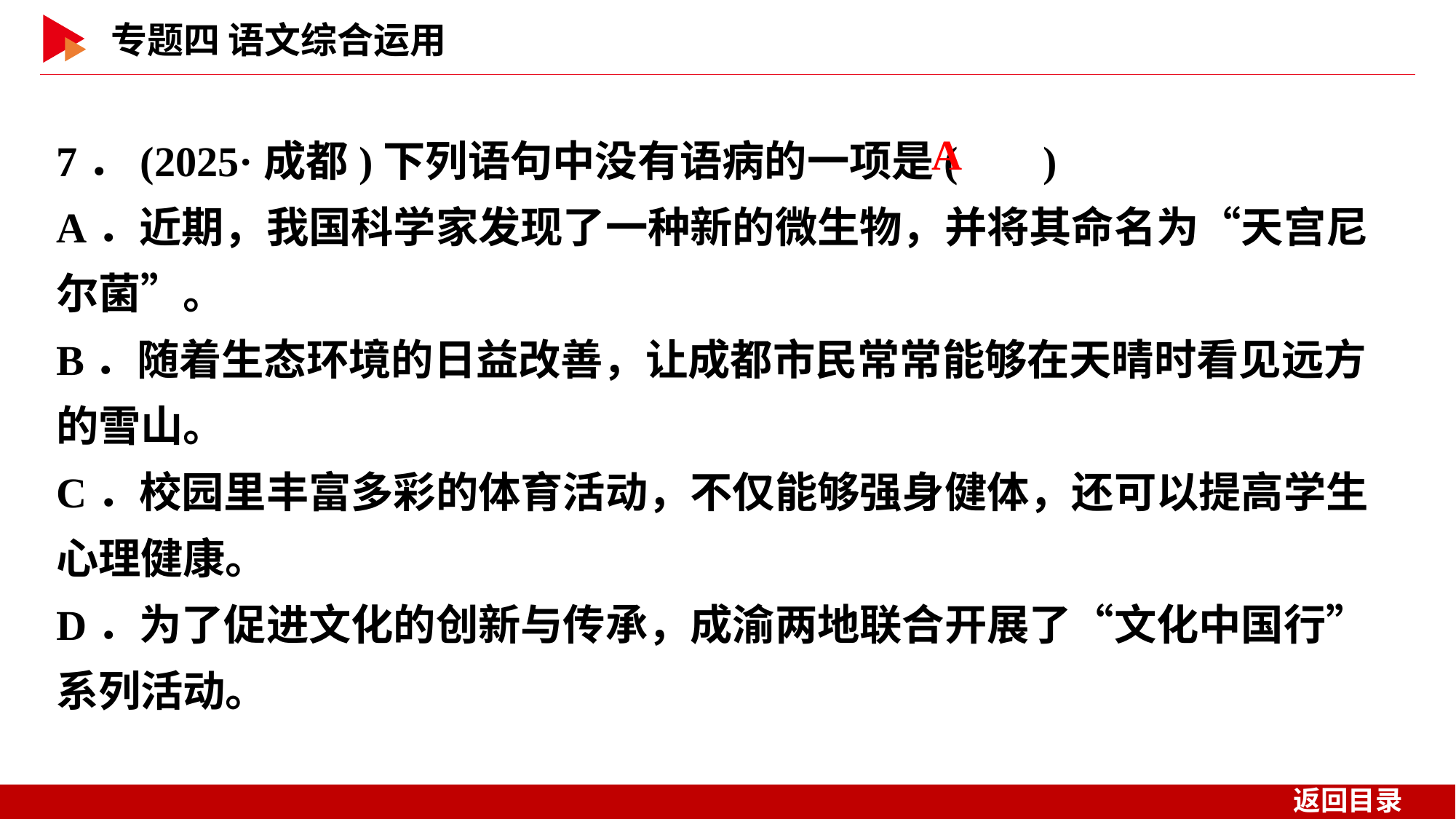

7．(2025·成都)下列语句中没有语病的一项是(        )
A．近期，我国科学家发现了一种新的微生物，并将其命名为“天宫尼尔菌”。
B．随着生态环境的日益改善，让成都市民常常能够在天晴时看见远方的雪山。
C．校园里丰富多彩的体育活动，不仅能够强身健体，还可以提高学生心理健康。
D．为了促进文化的创新与传承，成渝两地联合开展了“文化中国行”系列活动。
   A